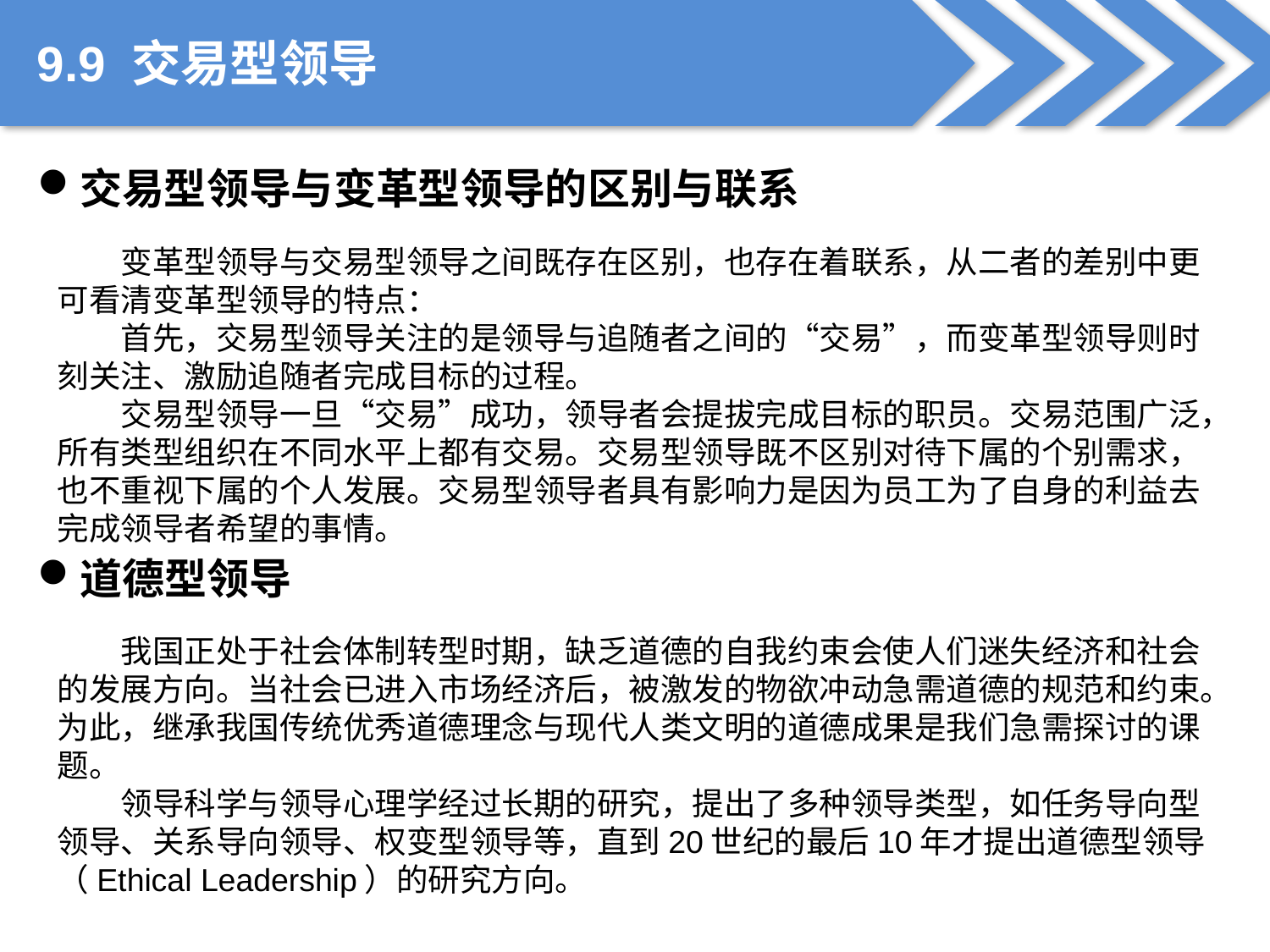

9.9 交易型领导
交易型领导与变革型领导的区别与联系
变革型领导与交易型领导之间既存在区别，也存在着联系，从二者的差别中更可看清变革型领导的特点：
首先，交易型领导关注的是领导与追随者之间的“交易”，而变革型领导则时刻关注、激励追随者完成目标的过程。
交易型领导一旦“交易”成功，领导者会提拔完成目标的职员。交易范围广泛，所有类型组织在不同水平上都有交易。交易型领导既不区别对待下属的个别需求，也不重视下属的个人发展。交易型领导者具有影响力是因为员工为了自身的利益去完成领导者希望的事情。
道德型领导
我国正处于社会体制转型时期，缺乏道德的自我约束会使人们迷失经济和社会的发展方向。当社会已进入市场经济后，被激发的物欲冲动急需道德的规范和约束。为此，继承我国传统优秀道德理念与现代人类文明的道德成果是我们急需探讨的课题。
领导科学与领导心理学经过长期的研究，提出了多种领导类型，如任务导向型领导、关系导向领导、权变型领导等，直到20世纪的最后10年才提出道德型领导（Ethical Leadership）的研究方向。